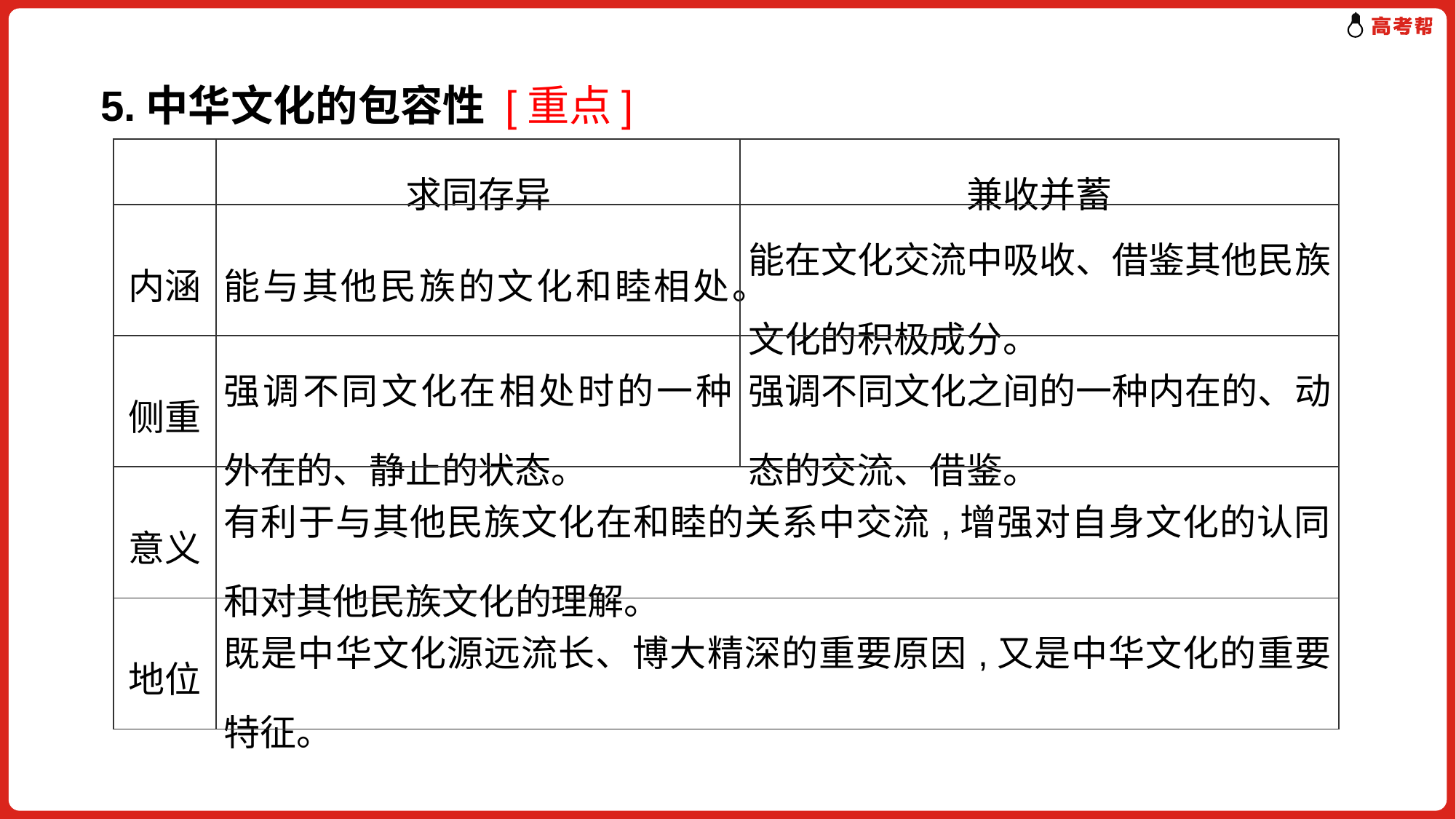

5.中华文化的包容性 [重点]
|  | 求同存异 | 兼收并蓄 |
| --- | --- | --- |
| 内涵 | 能与其他民族的文化和睦相处。 | 能在文化交流中吸收、借鉴其他民族文化的积极成分。 |
| 侧重 | 强调不同文化在相处时的一种外在的、静止的状态。 | 强调不同文化之间的一种内在的、动态的交流、借鉴。 |
| 意义 | 有利于与其他民族文化在和睦的关系中交流,增强对自身文化的认同和对其他民族文化的理解。 |  |
| 地位 | 既是中华文化源远流长、博大精深的重要原因,又是中华文化的重要特征。 |  |